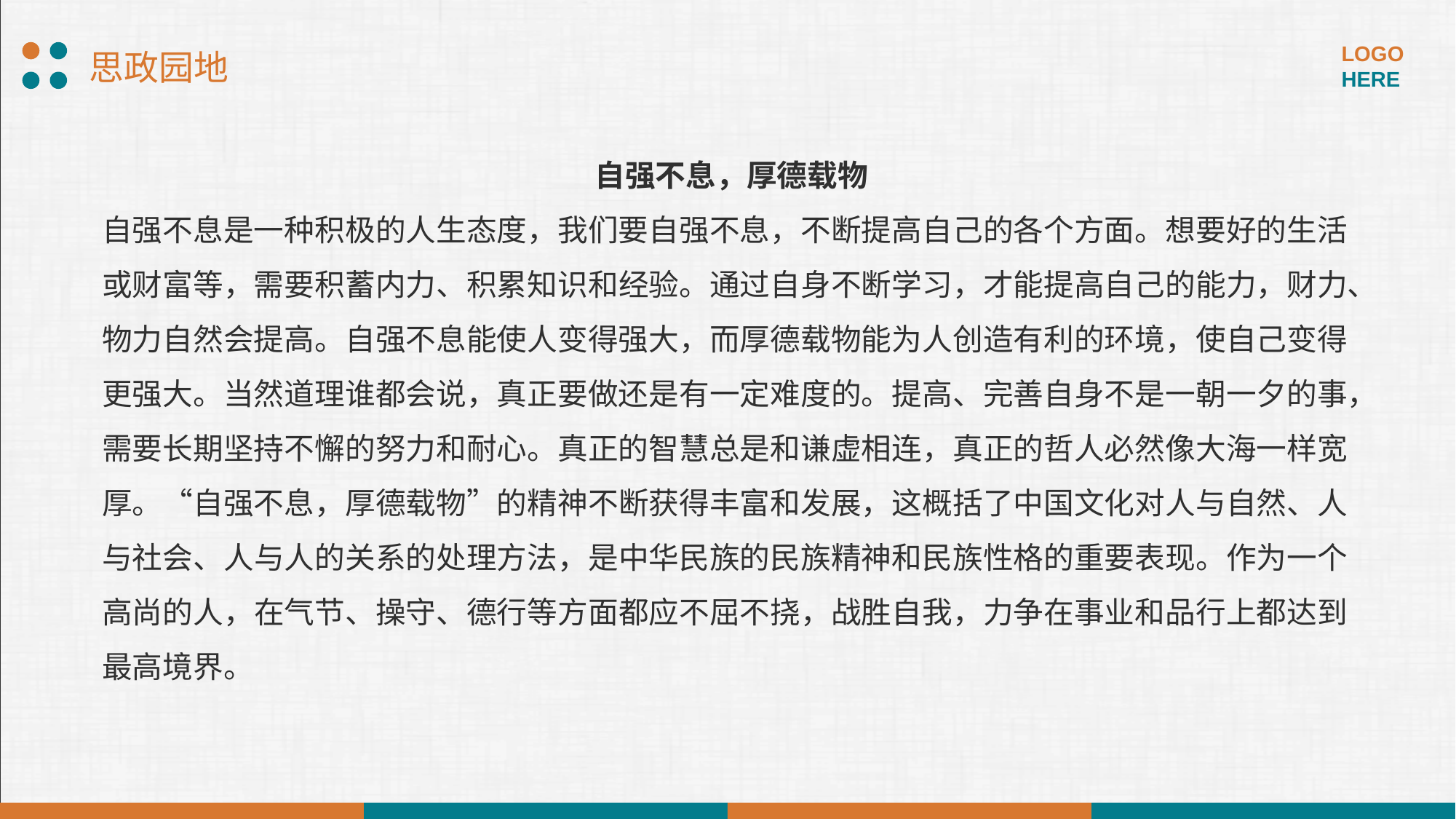

思政园地
自强不息，厚德载物
自强不息是一种积极的人生态度，我们要自强不息，不断提高自己的各个方面。想要好的生活或财富等，需要积蓄内力、积累知识和经验。通过自身不断学习，才能提高自己的能力，财力、物力自然会提高。自强不息能使人变得强大，而厚德载物能为人创造有利的环境，使自己变得更强大。当然道理谁都会说，真正要做还是有一定难度的。提高、完善自身不是一朝一夕的事，需要长期坚持不懈的努力和耐心。真正的智慧总是和谦虚相连，真正的哲人必然像大海一样宽厚。“自强不息，厚德载物”的精神不断获得丰富和发展，这概括了中国文化对人与自然、人与社会、人与人的关系的处理方法，是中华民族的民族精神和民族性格的重要表现。作为一个高尚的人，在气节、操守、德行等方面都应不屈不挠，战胜自我，力争在事业和品行上都达到最高境界。